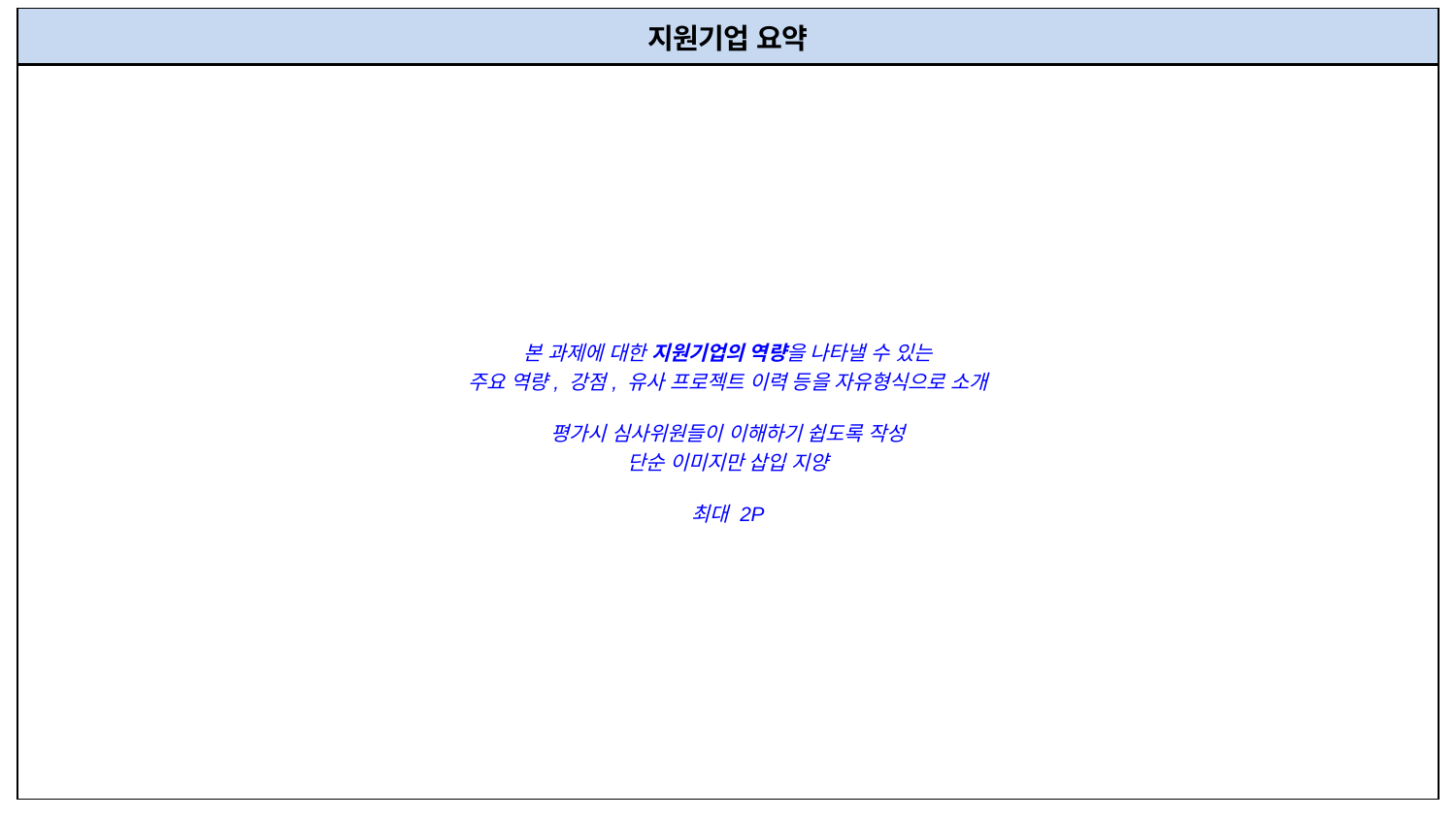

| 지원기업 요약 |
| --- |
| 본 과제에 대한 지원기업의 역량을 나타낼 수 있는 주요 역량, 강점, 유사 프로젝트 이력 등을 자유형식으로 소개 평가시 심사위원들이 이해하기 쉽도록 작성 단순 이미지만 삽입 지양 최대 2P |
| --- |